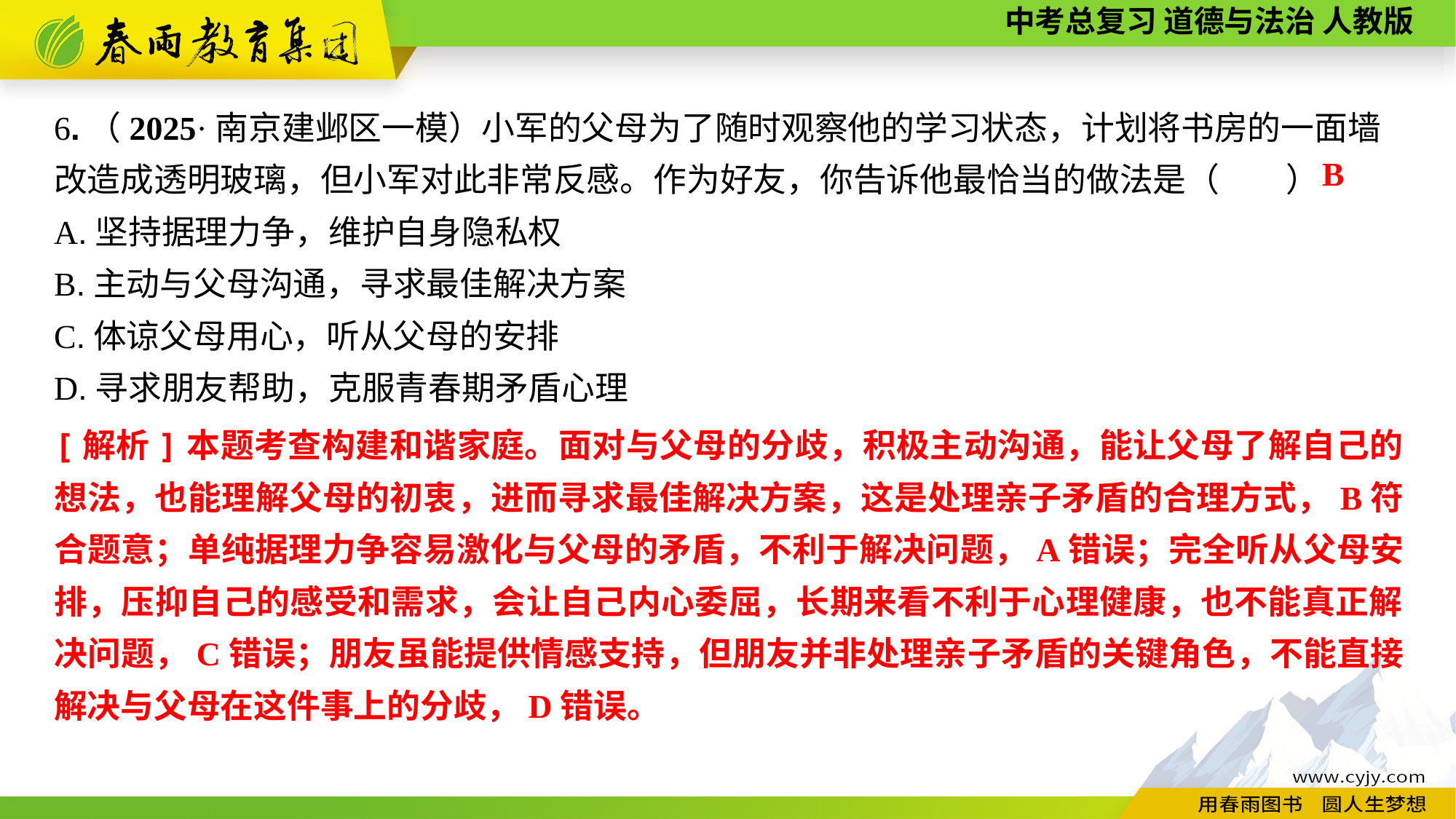

6.（2025·南京建邺区一模）小军的父母为了随时观察他的学习状态，计划将书房的一面墙改造成透明玻璃，但小军对此非常反感。作为好友，你告诉他最恰当的做法是（　　）
A.坚持据理力争，维护自身隐私权
B.主动与父母沟通，寻求最佳解决方案
C.体谅父母用心，听从父母的安排
D.寻求朋友帮助，克服青春期矛盾心理
B
[解析]本题考查构建和谐家庭。面对与父母的分歧，积极主动沟通，能让父母了解自己的想法，也能理解父母的初衷，进而寻求最佳解决方案，这是处理亲子矛盾的合理方式，B符合题意；单纯据理力争容易激化与父母的矛盾，不利于解决问题，A错误；完全听从父母安排，压抑自己的感受和需求，会让自己内心委屈，长期来看不利于心理健康，也不能真正解决问题，C错误；朋友虽能提供情感支持，但朋友并非处理亲子矛盾的关键角色，不能直接解决与父母在这件事上的分歧，D错误。